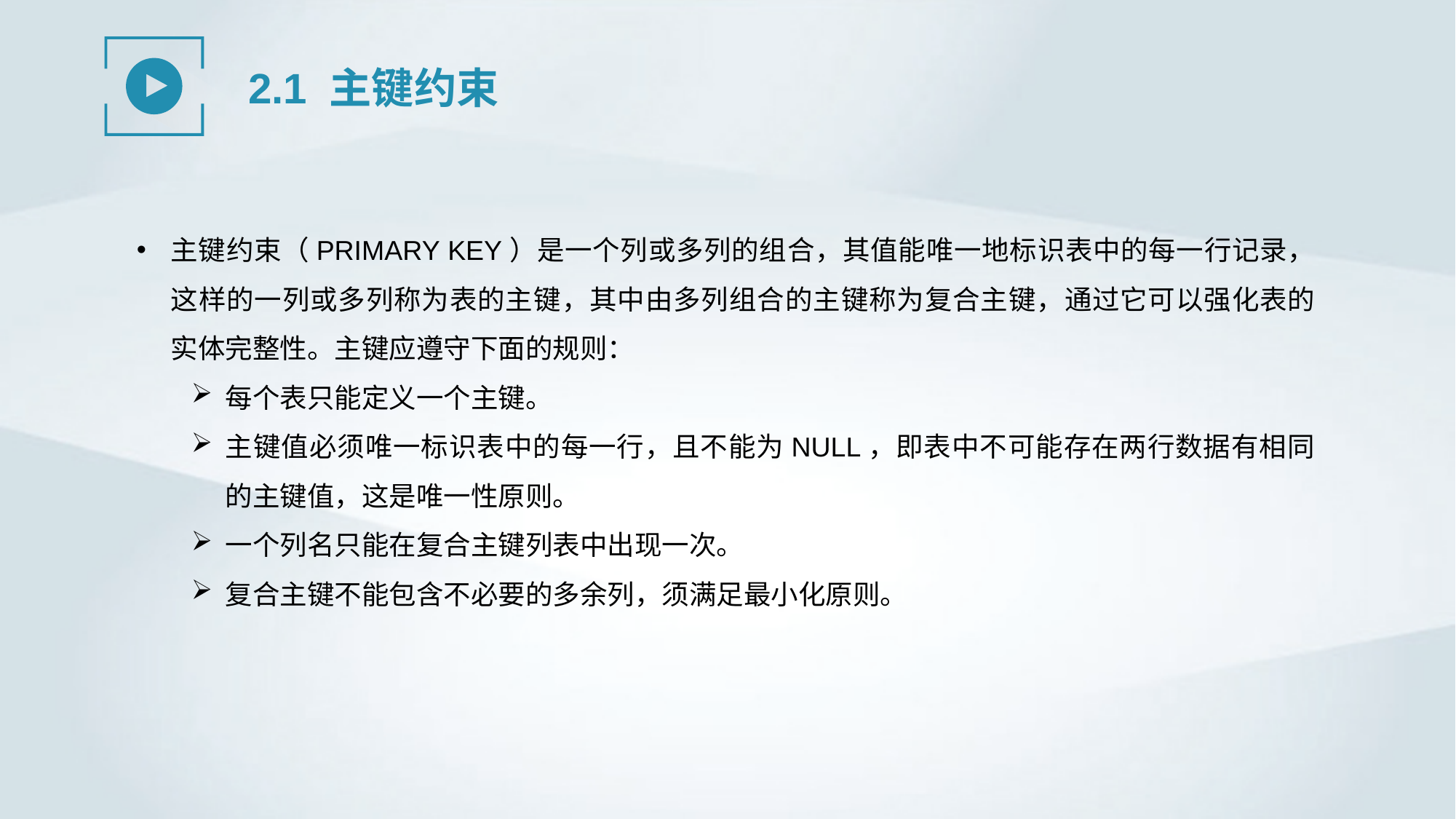

2.1 主键约束
主键约束（PRIMARY KEY）是一个列或多列的组合，其值能唯一地标识表中的每一行记录，这样的一列或多列称为表的主键，其中由多列组合的主键称为复合主键，通过它可以强化表的实体完整性。主键应遵守下面的规则：
每个表只能定义一个主键。
主键值必须唯一标识表中的每一行，且不能为NULL，即表中不可能存在两行数据有相同的主键值，这是唯一性原则。
一个列名只能在复合主键列表中出现一次。
复合主键不能包含不必要的多余列，须满足最小化原则。